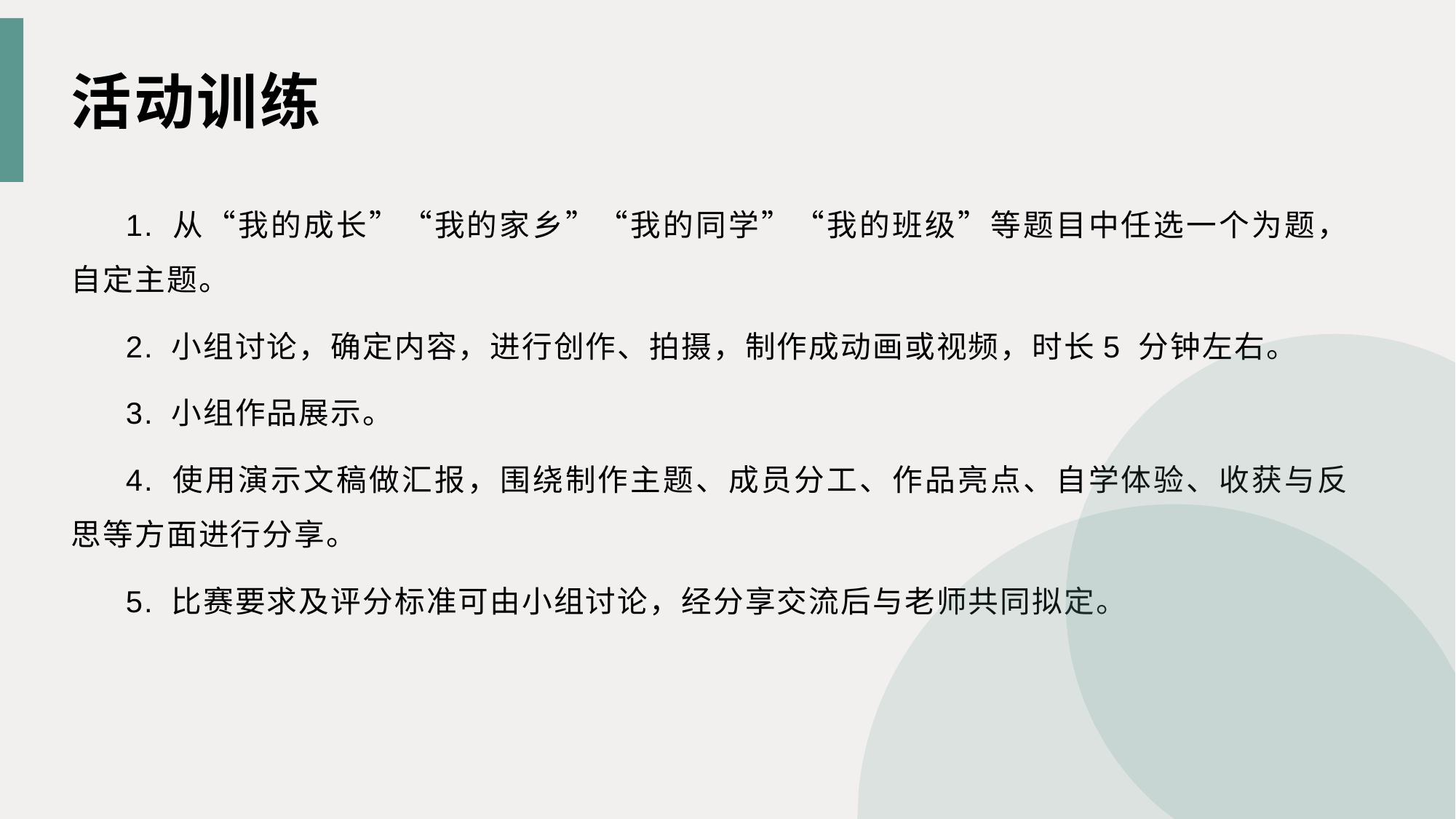

活动训练
1. 从“我的成长”“我的家乡”“我的同学”“我的班级”等题目中任选一个为题，自定主题。
2. 小组讨论，确定内容，进行创作、拍摄，制作成动画或视频，时长5 分钟左右。
3. 小组作品展示。
4. 使用演示文稿做汇报，围绕制作主题、成员分工、作品亮点、自学体验、收获与反思等方面进行分享。
5. 比赛要求及评分标准可由小组讨论，经分享交流后与老师共同拟定。